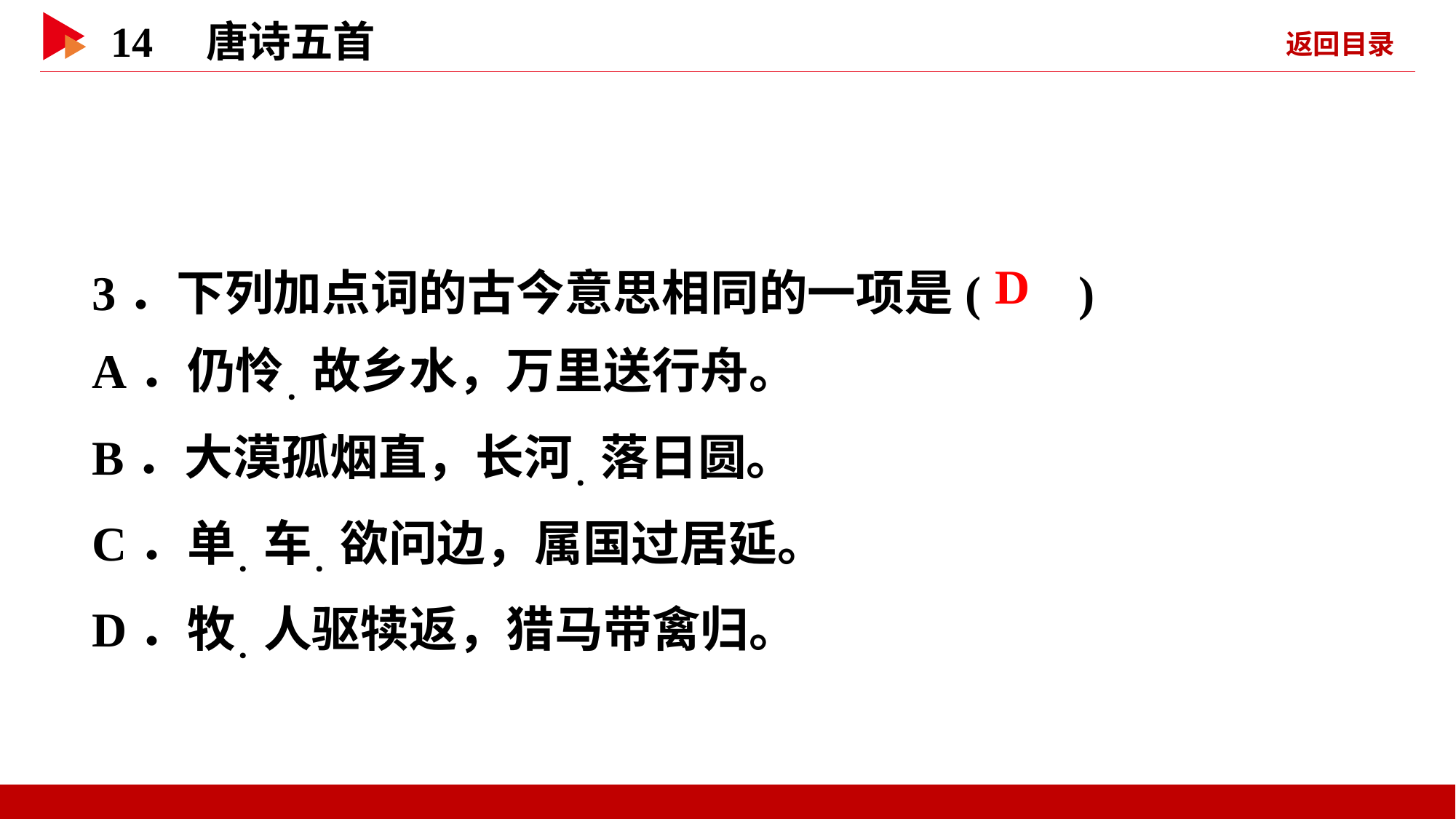

3．下列加点词的古今意思相同的一项是(        )
A．仍怜．故乡水，万里送行舟。
B．大漠孤烟直，长河．落日圆。
C．单．车．欲问边，属国过居延。
D．牧．人驱犊返，猎马带禽归。
   D